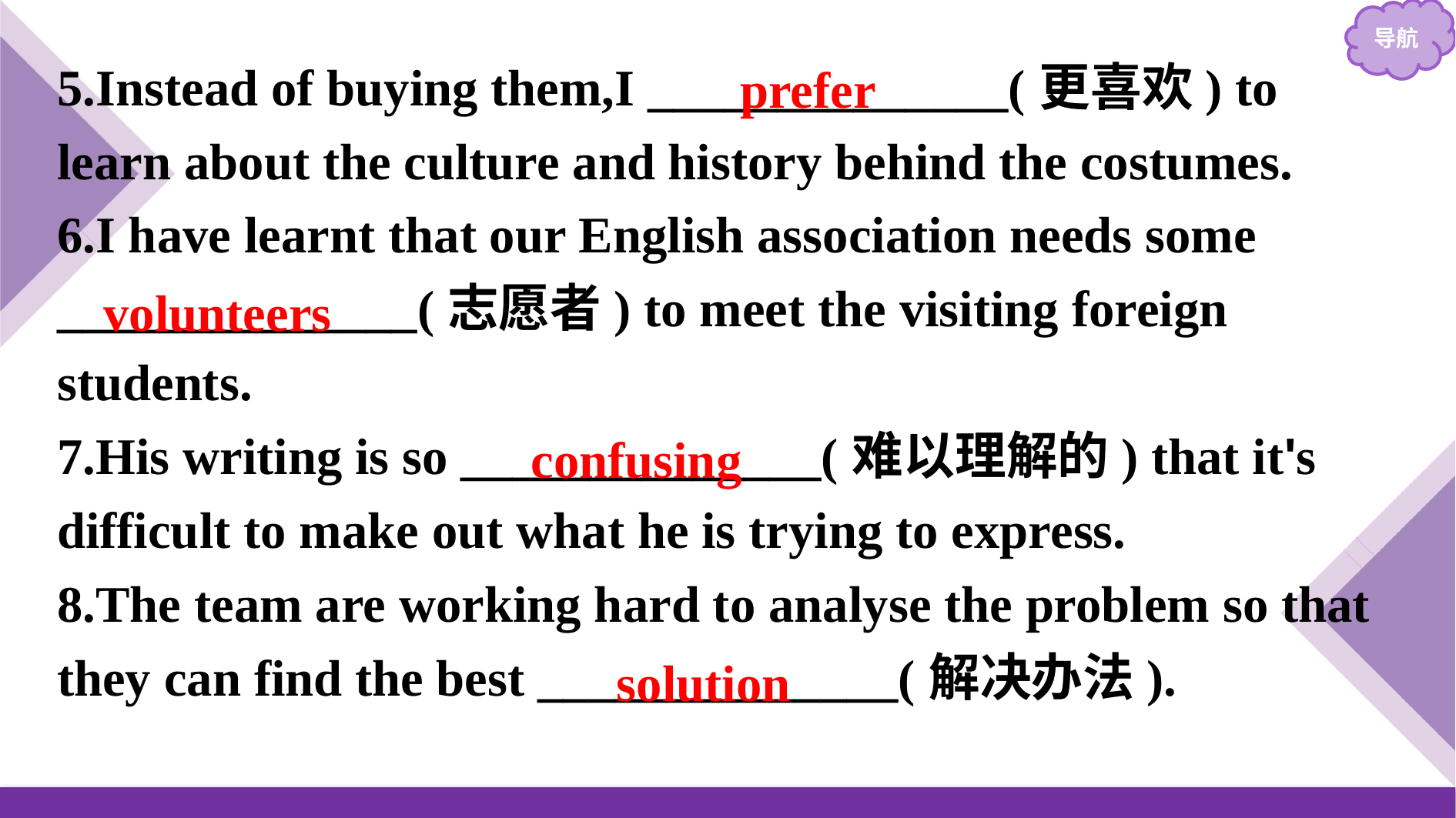

5.Instead of buying them,I ______________(更喜欢) to learn about the culture and history behind the costumes.
6.I have learnt that our English association needs some ______________(志愿者) to meet the visiting foreign students.
7.His writing is so ______________(难以理解的) that it's difficult to make out what he is trying to express.
8.The team are working hard to analyse the problem so that they can find the best ______________(解决办法).
prefer
volunteers
confusing
solution